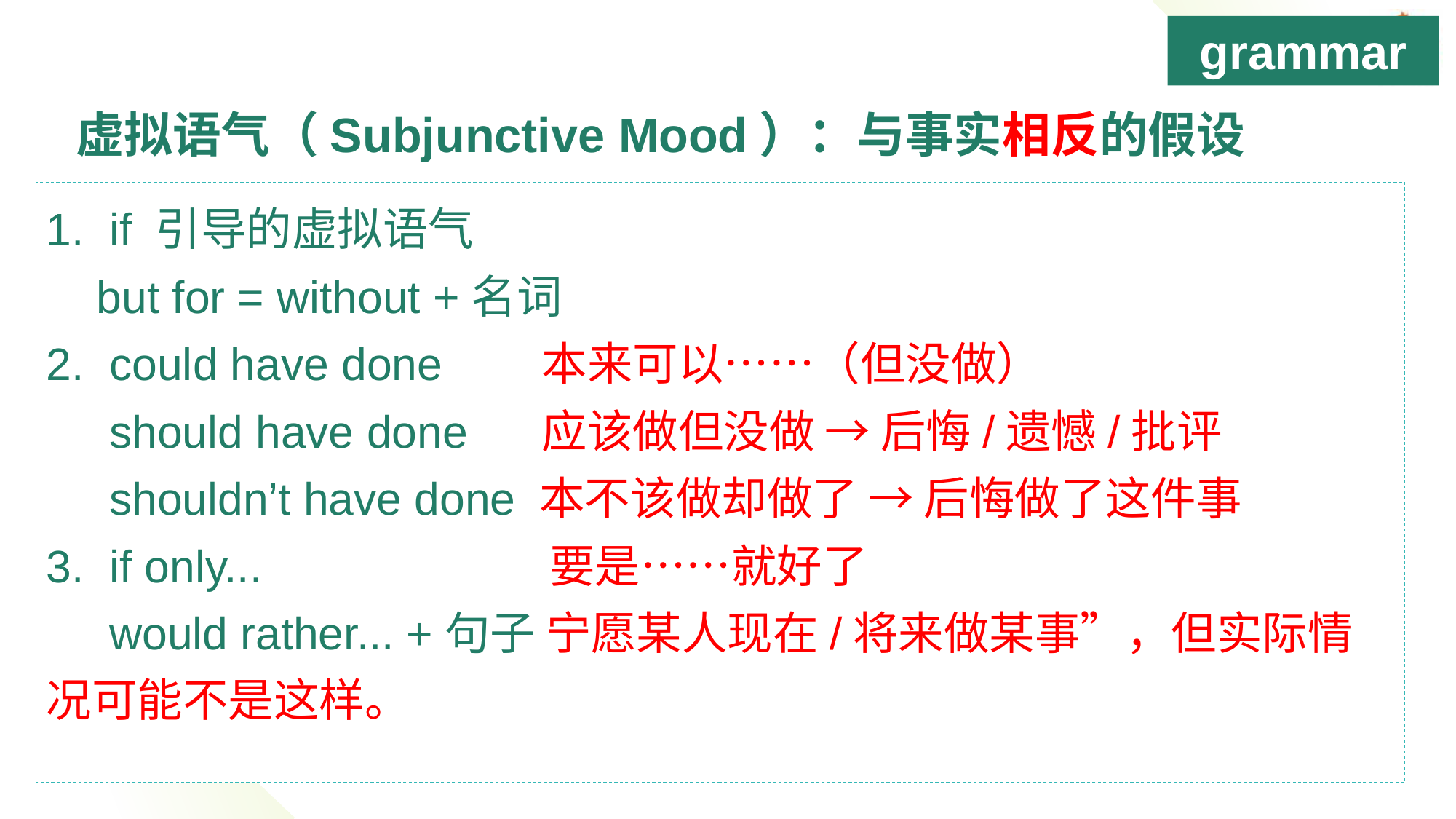

grammar
# 虚拟语气（Subjunctive Mood）：与事实相反的假设
1.  if 引导的虚拟语气
    but for = without +名词
2.  could have done       本来可以……（但没做）
     should have done     应该做但没做 → 后悔/遗憾/批评
     shouldn’t have done 本不该做却做了 → 后悔做了这件事
3.  if only...                      要是……就好了
     would rather... +句子 宁愿某人现在/将来做某事”，但实际情况可能不是这样。